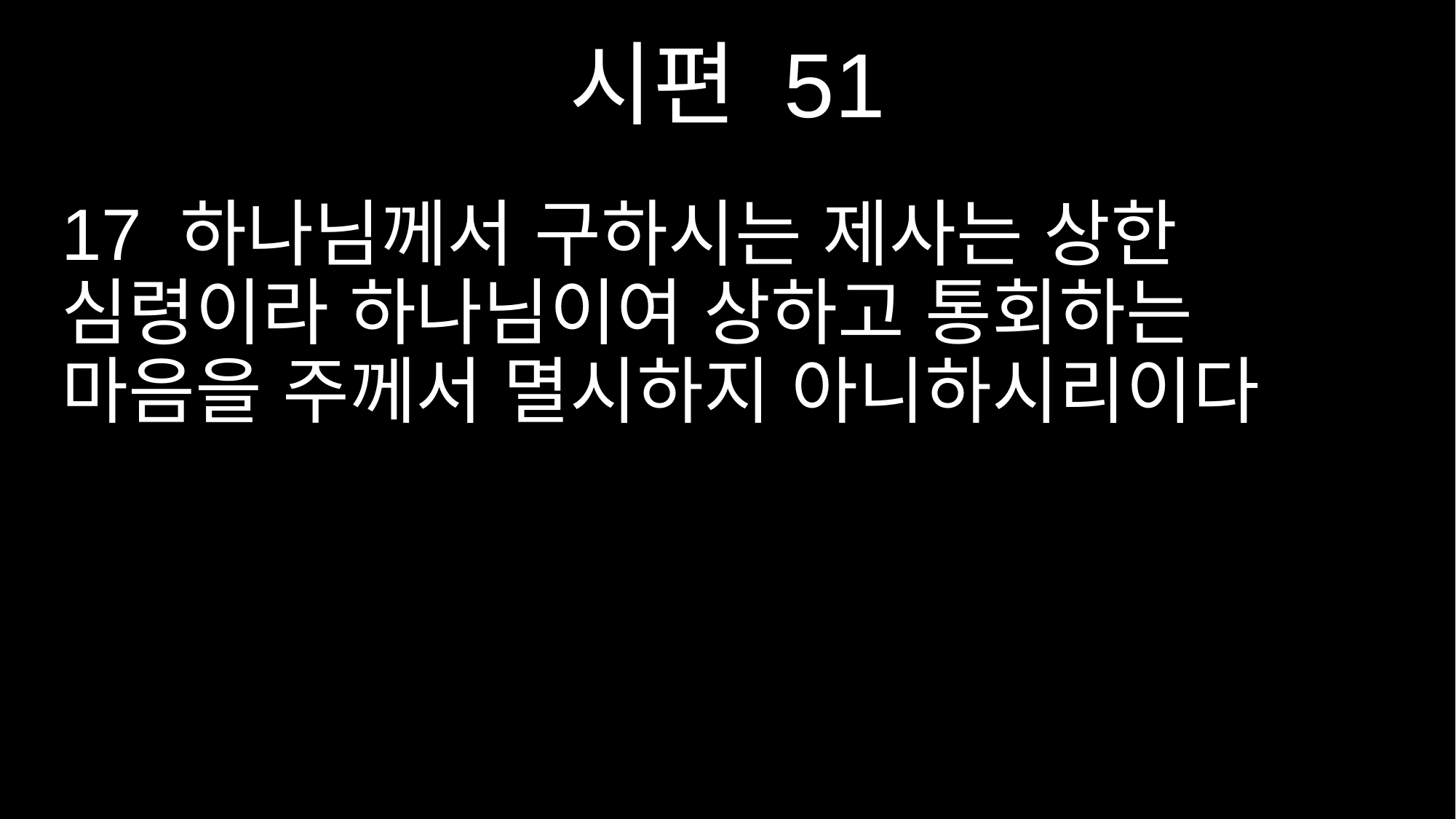

시편 51
17 하나님께서 구하시는 제사는 상한 심령이라 하나님이여 상하고 통회하는 마음을 주께서 멸시하지 아니하시리이다